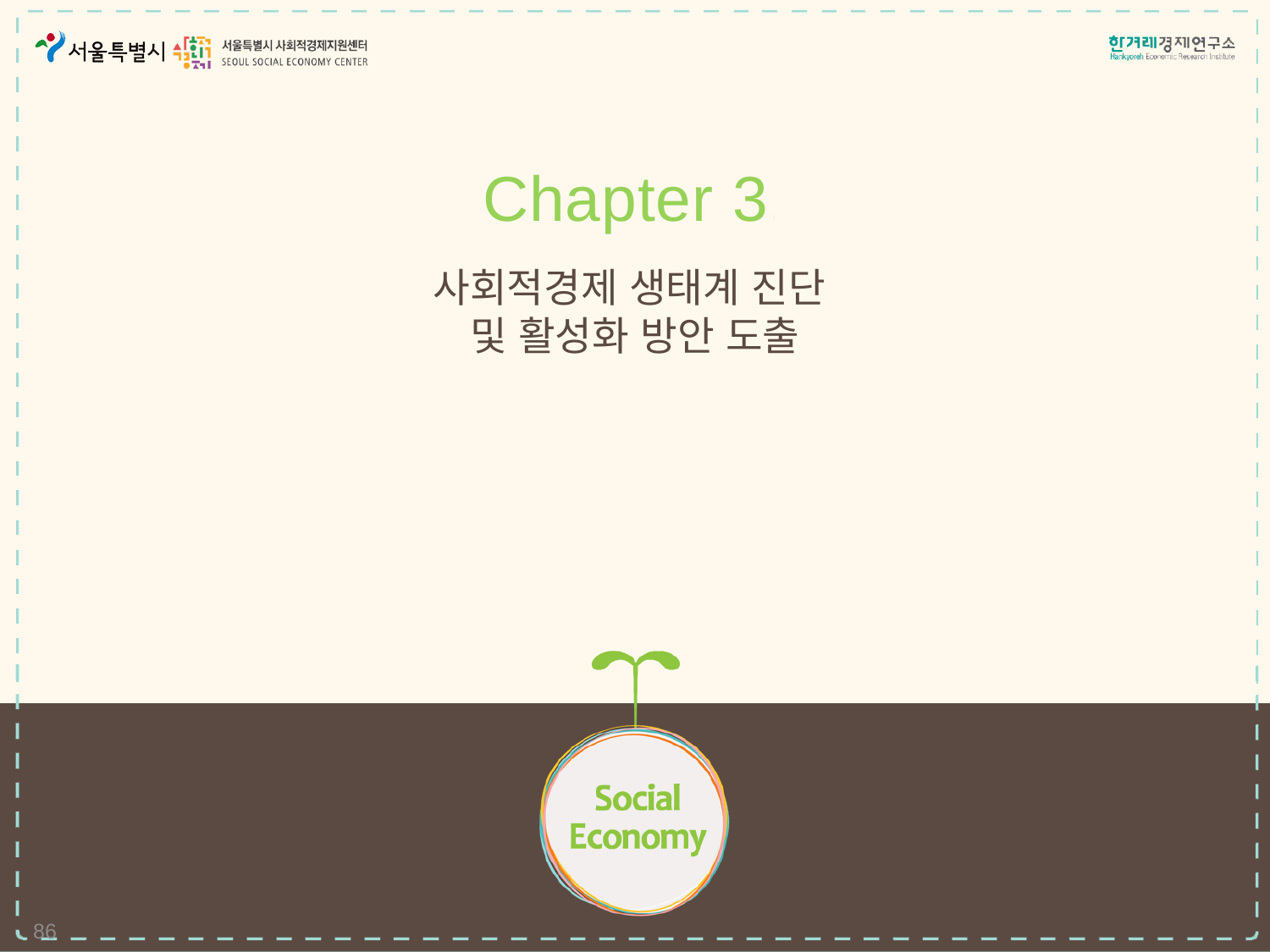

Chapter 3.
# 사회적경제 생태계 진단 및 활성화 방안 도출
86